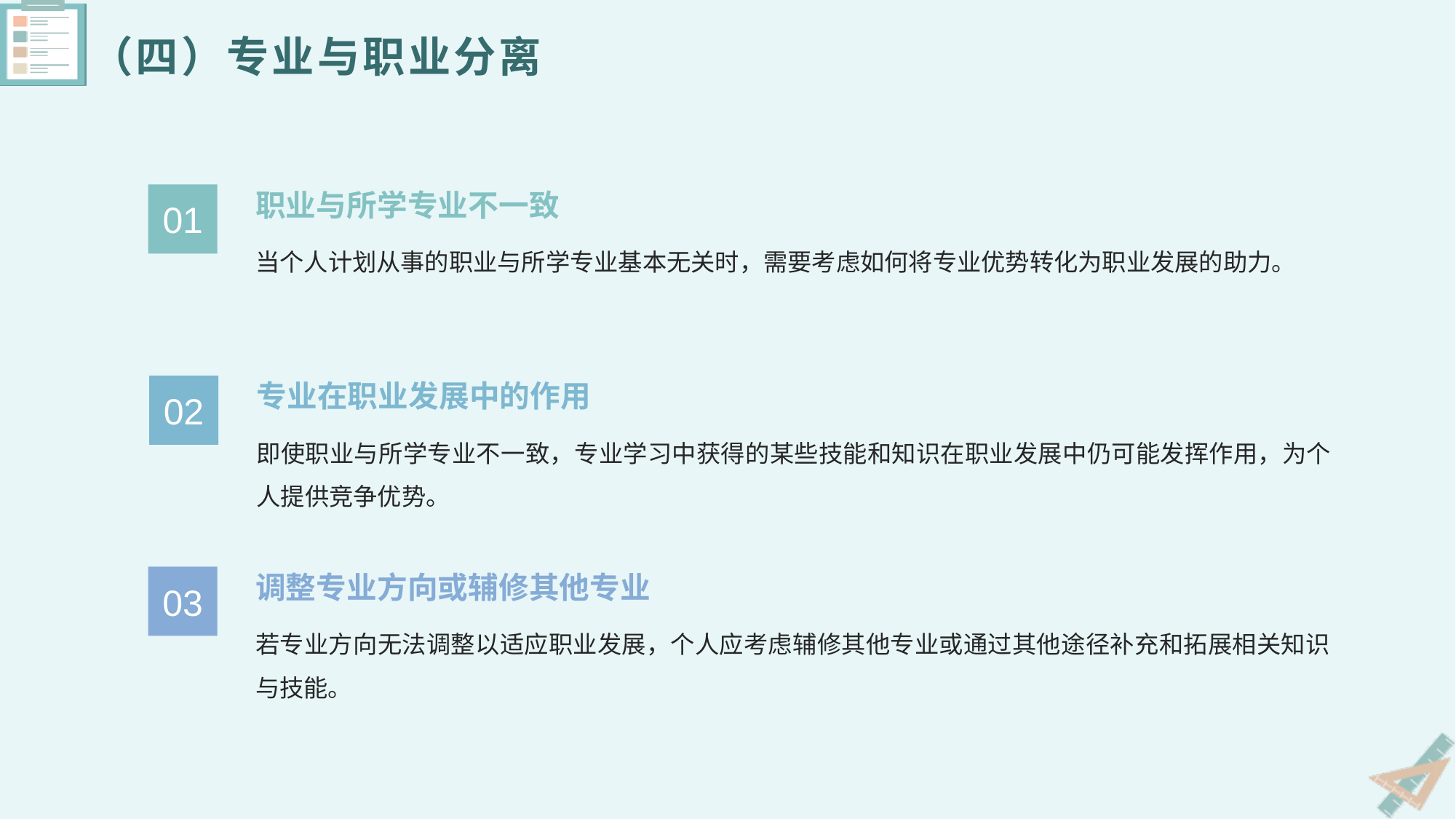

（四）专业与职业分离
职业与所学专业不一致
01
当个人计划从事的职业与所学专业基本无关时，需要考虑如何将专业优势转化为职业发展的助力。
专业在职业发展中的作用
02
即使职业与所学专业不一致，专业学习中获得的某些技能和知识在职业发展中仍可能发挥作用，为个人提供竞争优势。
调整专业方向或辅修其他专业
03
若专业方向无法调整以适应职业发展，个人应考虑辅修其他专业或通过其他途径补充和拓展相关知识与技能。